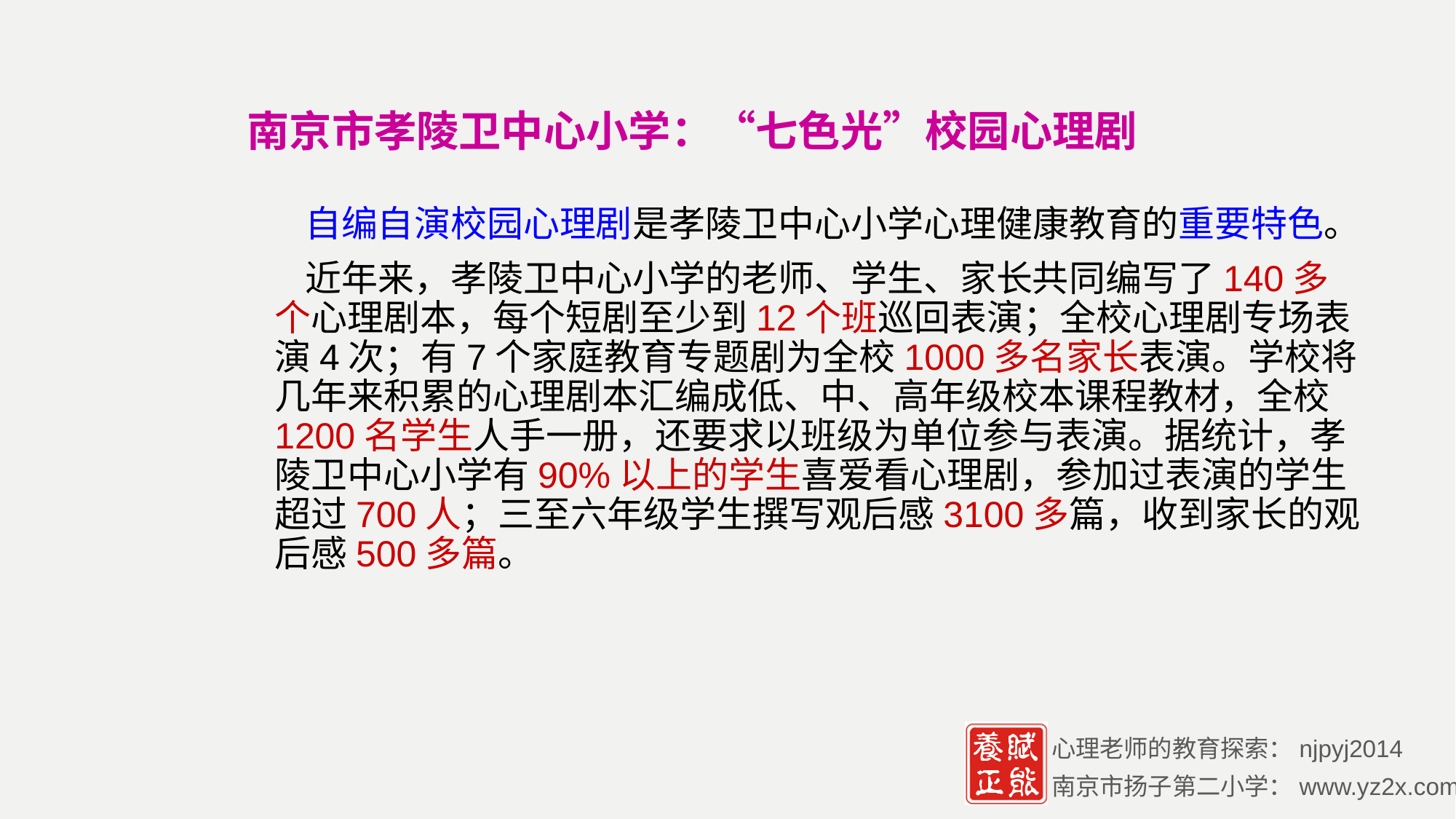

南京市孝陵卫中心小学：“七色光”校园心理剧
      自编自演校园心理剧是孝陵卫中心小学心理健康教育的重要特色。
      近年来，孝陵卫中心小学的老师、学生、家长共同编写了140多个心理剧本，每个短剧至少到12个班巡回表演；全校心理剧专场表演4次；有7个家庭教育专题剧为全校1000多名家长表演。学校将几年来积累的心理剧本汇编成低、中、高年级校本课程教材，全校1200名学生人手一册，还要求以班级为单位参与表演。据统计，孝陵卫中心小学有90%以上的学生喜爱看心理剧，参加过表演的学生超过700人；三至六年级学生撰写观后感3100多篇，收到家长的观后感500多篇。